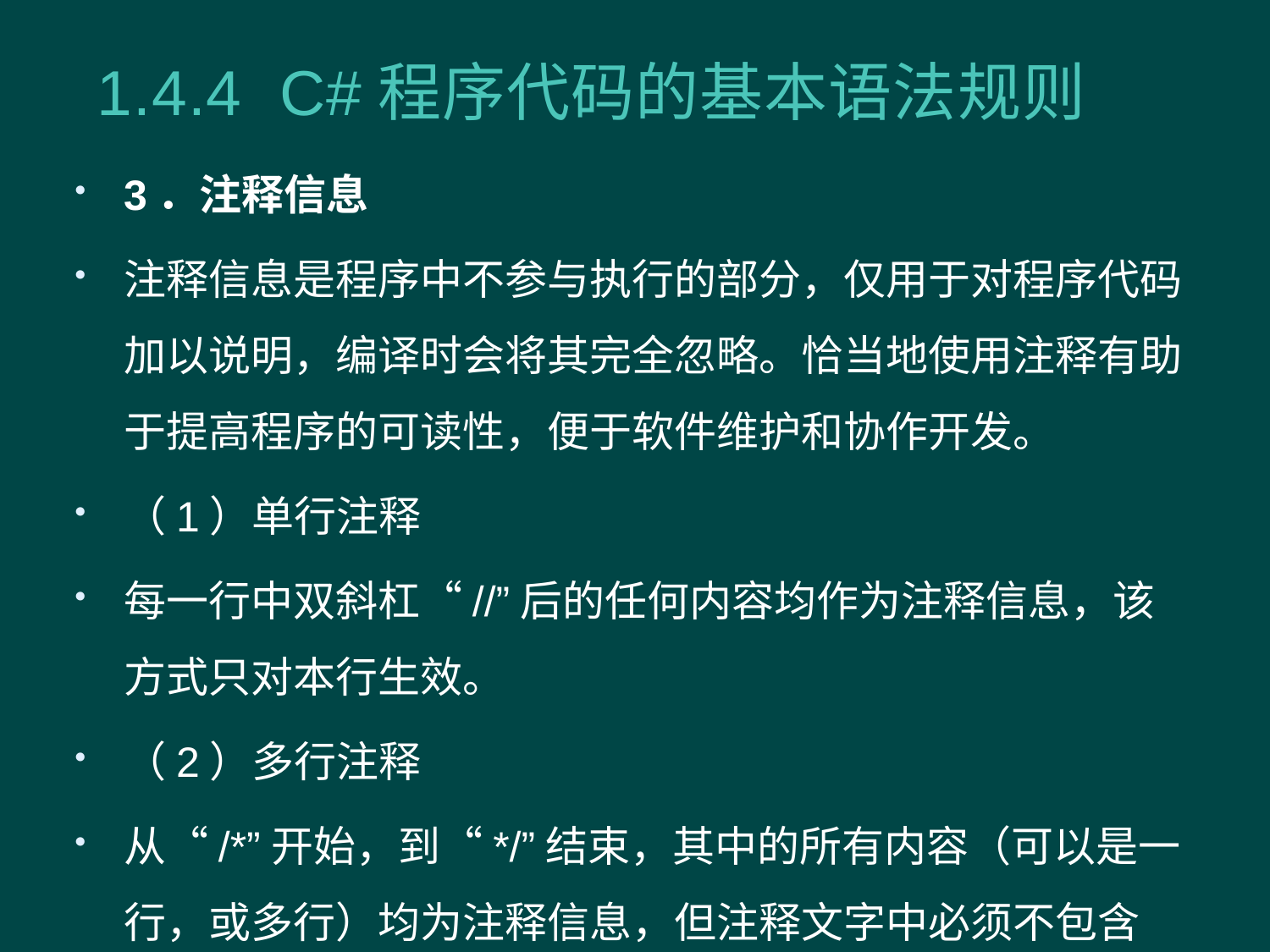

1.4.4  C#程序代码的基本语法规则

3．注释信息
注释信息是程序中不参与执行的部分，仅用于对程序代码加以说明，编译时会将其完全忽略。恰当地使用注释有助于提高程序的可读性，便于软件维护和协作开发。
（1）单行注释
每一行中双斜杠“//”后的任何内容均作为注释信息，该方式只对本行生效。
（2）多行注释
从“/*”开始，到“*/”结束，其中的所有内容（可以是一行，或多行）均为注释信息，但注释文字中必须不包含“*/”。